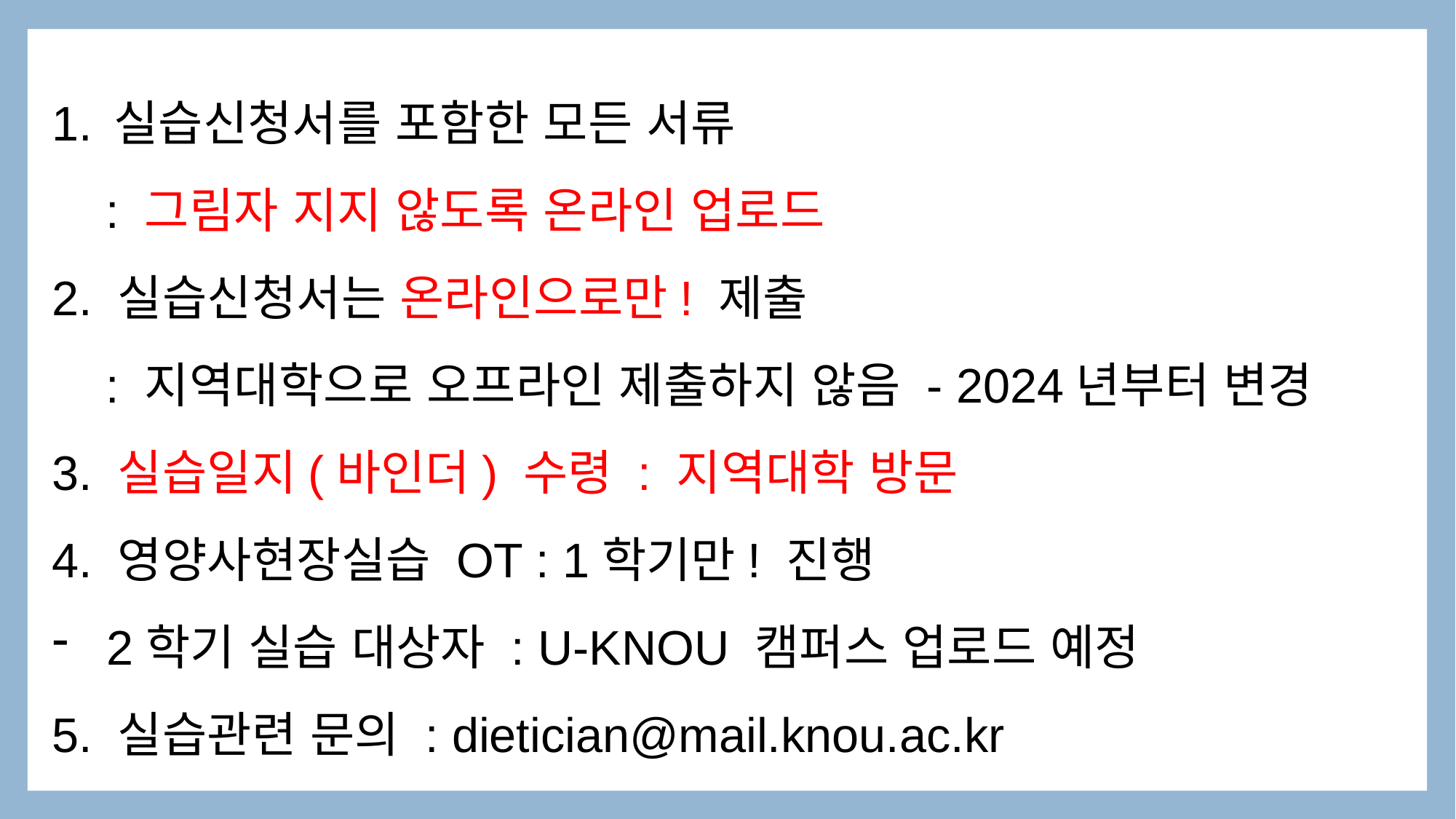

실습신청서를 포함한 모든 서류
    : 그림자 지지 않도록 온라인 업로드
2. 실습신청서는 온라인으로만! 제출
    : 지역대학으로 오프라인 제출하지 않음 - 2024년부터 변경
3. 실습일지(바인더) 수령 : 지역대학 방문
4. 영양사현장실습 OT : 1학기만! 진행
2학기 실습 대상자 : U-KNOU 캠퍼스 업로드 예정
5. 실습관련 문의 : dietician@mail.knou.ac.kr